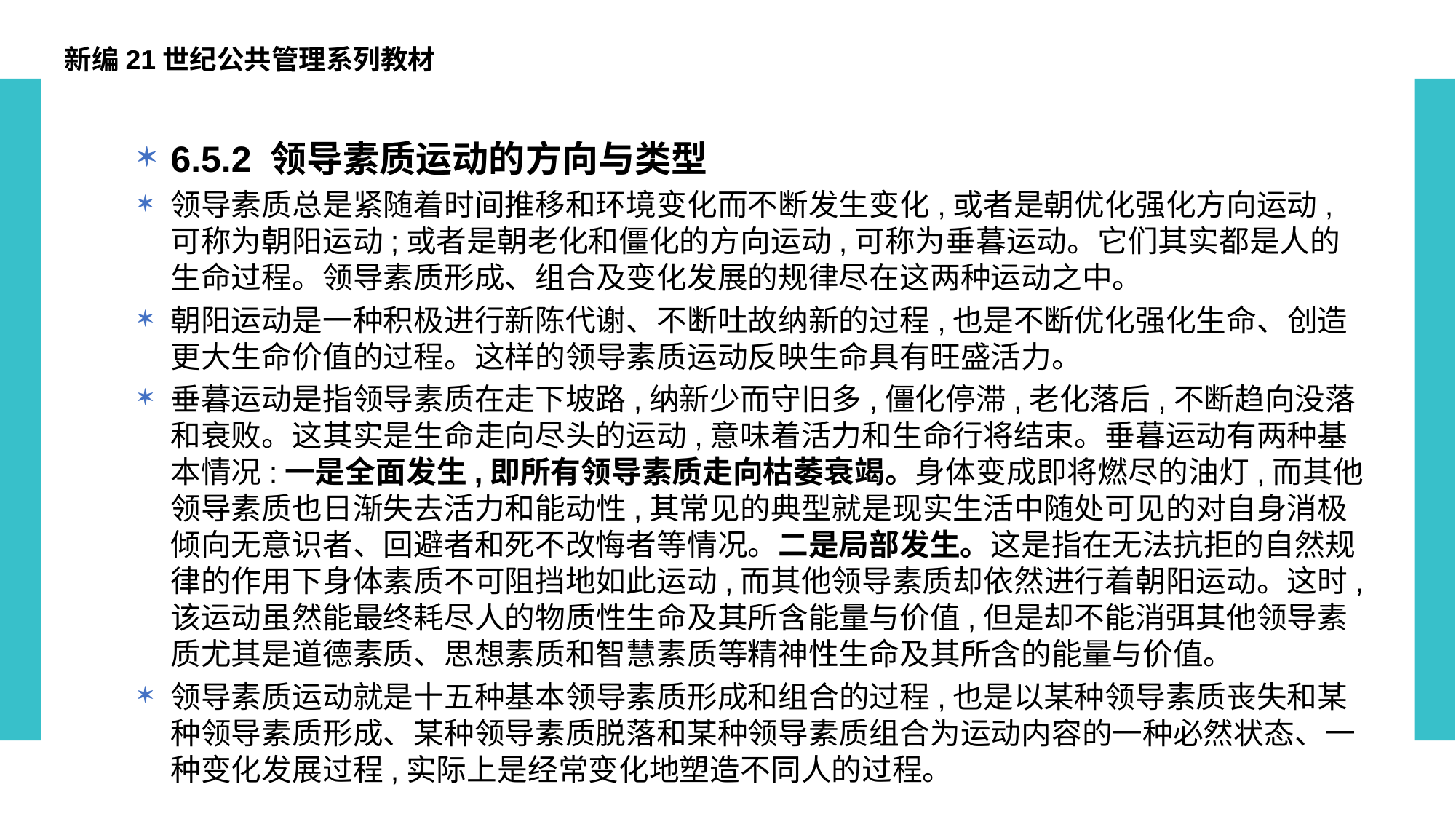

新编21世纪公共管理系列教材
6.5.2 领导素质运动的方向与类型
领导素质总是紧随着时间推移和环境变化而不断发生变化,或者是朝优化强化方向运动,可称为朝阳运动;或者是朝老化和僵化的方向运动,可称为垂暮运动。它们其实都是人的生命过程。领导素质形成、组合及变化发展的规律尽在这两种运动之中。
朝阳运动是一种积极进行新陈代谢、不断吐故纳新的过程,也是不断优化强化生命、创造更大生命价值的过程。这样的领导素质运动反映生命具有旺盛活力。
垂暮运动是指领导素质在走下坡路,纳新少而守旧多,僵化停滞,老化落后,不断趋向没落和衰败。这其实是生命走向尽头的运动,意味着活力和生命行将结束。垂暮运动有两种基本情况:一是全面发生,即所有领导素质走向枯萎衰竭。身体变成即将燃尽的油灯,而其他领导素质也日渐失去活力和能动性,其常见的典型就是现实生活中随处可见的对自身消极倾向无意识者、回避者和死不改悔者等情况。二是局部发生。这是指在无法抗拒的自然规律的作用下身体素质不可阻挡地如此运动,而其他领导素质却依然进行着朝阳运动。这时,该运动虽然能最终耗尽人的物质性生命及其所含能量与价值,但是却不能消弭其他领导素质尤其是道德素质、思想素质和智慧素质等精神性生命及其所含的能量与价值。
领导素质运动就是十五种基本领导素质形成和组合的过程,也是以某种领导素质丧失和某种领导素质形成、某种领导素质脱落和某种领导素质组合为运动内容的一种必然状态、一种变化发展过程,实际上是经常变化地塑造不同人的过程。